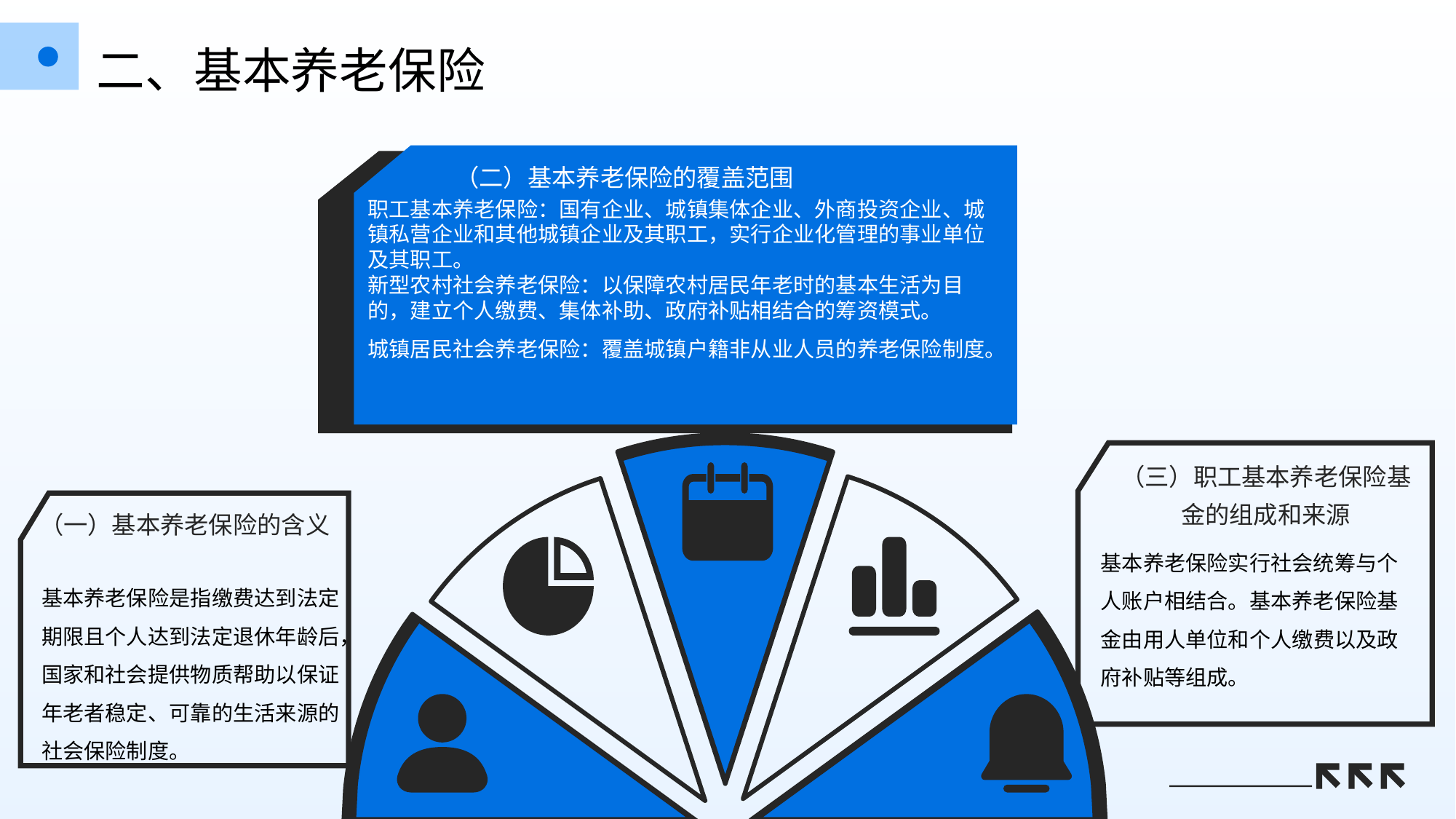

二、基本养老保险

（二）基本养老保险的覆盖范围
职工基本养老保险：国有企业、城镇集体企业、外商投资企业、城镇私营企业和其他城镇企业及其职工，实行企业化管理的事业单位及其职工。
新型农村社会养老保险：以保障农村居民年老时的基本生活为目的，建立个人缴费、集体补助、政府补贴相结合的筹资模式。
城镇居民社会养老保险：覆盖城镇户籍非从业人员的养老保险制度。

（三）职工基本养老保险基金的组成和来源

（一）基本养老保险的含义

基本养老保险实行社会统筹与个人账户相结合。基本养老保险基金由用人单位和个人缴费以及政府补贴等组成。

基本养老保险是指缴费达到法定期限且个人达到法定退休年龄后，国家和社会提供物质帮助以保证年老者稳定、可靠的生活来源的社会保险制度。